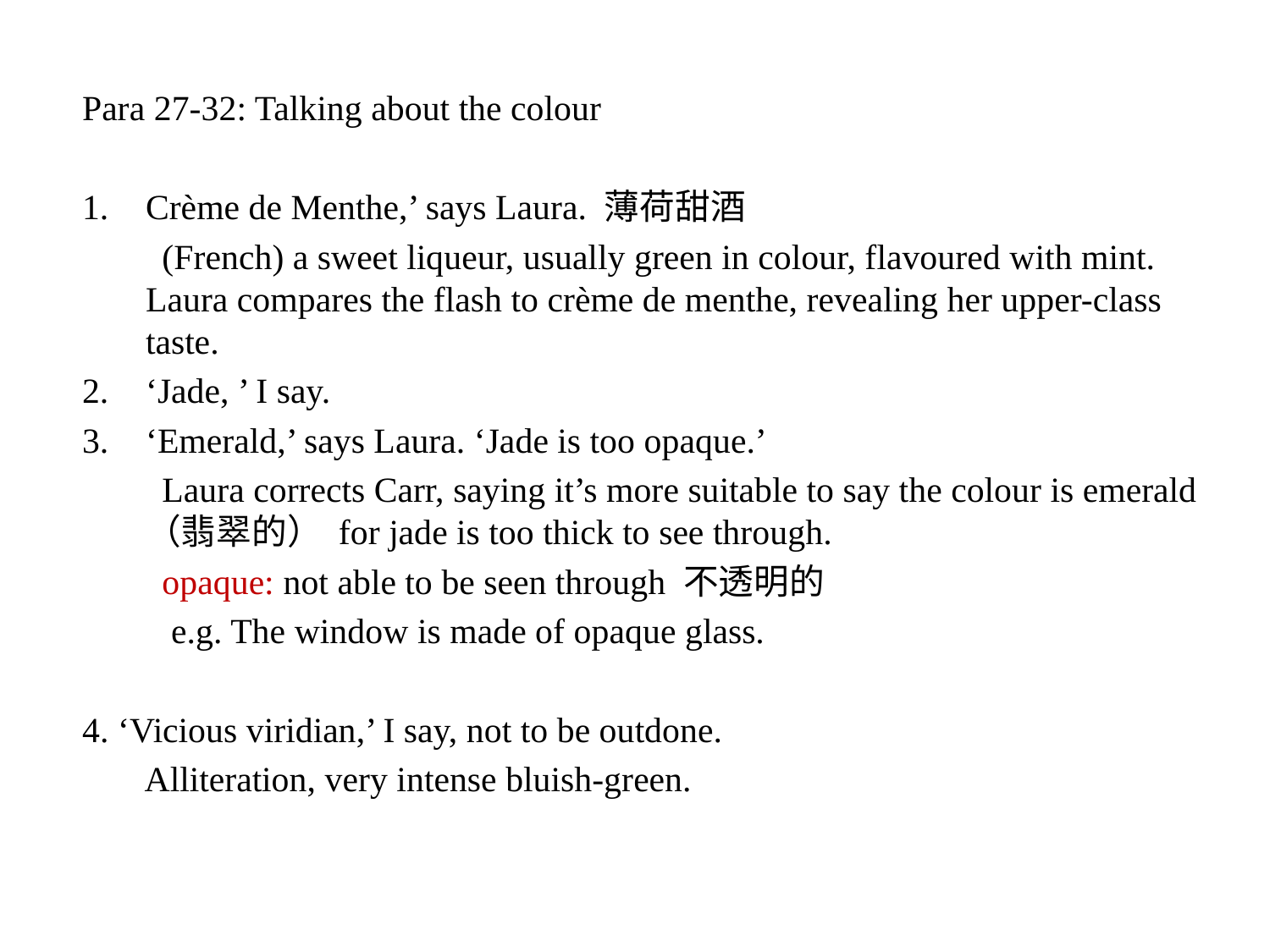

Para 27-32: Talking about the colour

Crème de Menthe,’ says Laura. 薄荷甜酒
         (French) a sweet liqueur, usually green in colour, flavoured with mint. Laura compares the flash to crème de menthe, revealing her upper-class taste.
‘Jade, ’ I say.
‘Emerald,’ says Laura. ‘Jade is too opaque.’
         Laura corrects Carr, saying it’s more suitable to say the colour is emerald （翡翠的） for jade is too thick to see through.
         opaque: not able to be seen through 不透明的
          e.g. The window is made of opaque glass.

4. ‘Vicious viridian,’ I say, not to be outdone.
       Alliteration, very intense bluish-green.